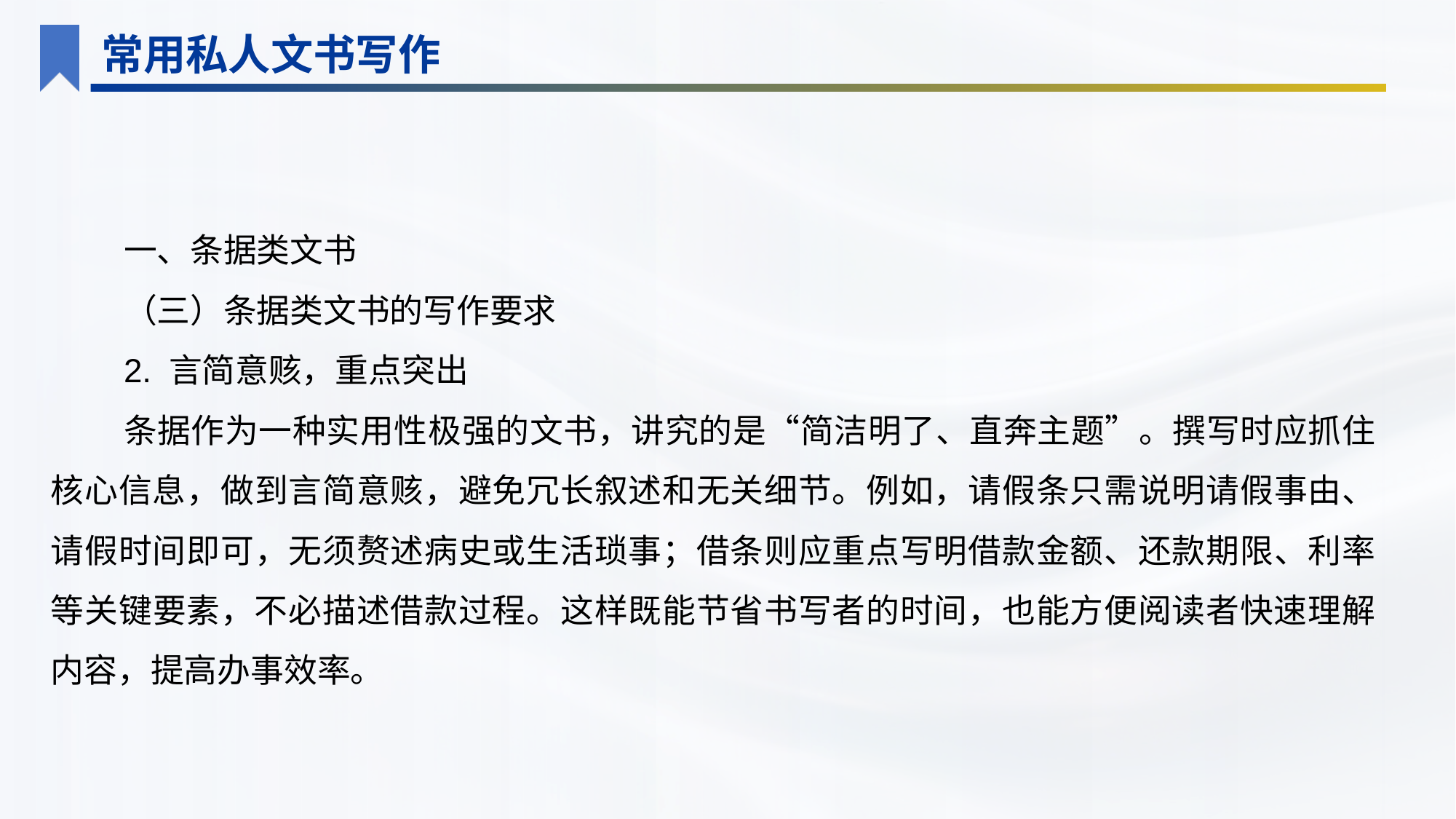

常用私人文书写作
一、条据类文书
（三）条据类文书的写作要求
2. 言简意赅，重点突出
条据作为一种实用性极强的文书，讲究的是“简洁明了、直奔主题”。撰写时应抓住核心信息，做到言简意赅，避免冗长叙述和无关细节。例如，请假条只需说明请假事由、请假时间即可，无须赘述病史或生活琐事；借条则应重点写明借款金额、还款期限、利率等关键要素，不必描述借款过程。这样既能节省书写者的时间，也能方便阅读者快速理解内容，提高办事效率。